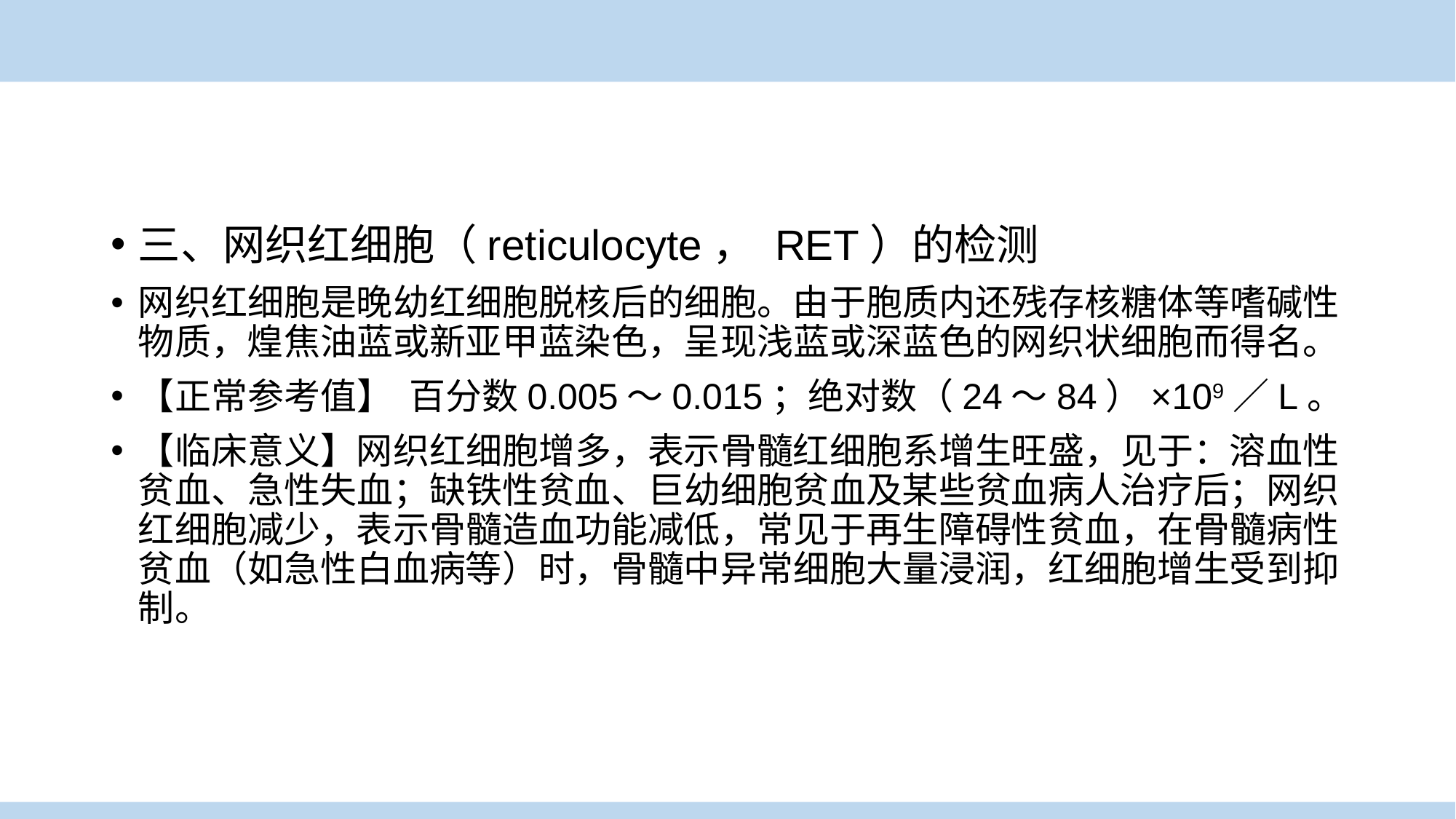

三、网织红细胞（reticulocyte， RET）的检测
网织红细胞是晚幼红细胞脱核后的细胞。由于胞质内还残存核糖体等嗜碱性物质，煌焦油蓝或新亚甲蓝染色，呈现浅蓝或深蓝色的网织状细胞而得名。
【正常参考值】  百分数0.005～0.015；绝对数（24～84）×109／L。
【临床意义】网织红细胞增多，表示骨髓红细胞系增生旺盛，见于：溶血性贫血、急性失血；缺铁性贫血、巨幼细胞贫血及某些贫血病人治疗后；网织红细胞减少，表示骨髓造血功能减低，常见于再生障碍性贫血，在骨髓病性贫血（如急性白血病等）时，骨髓中异常细胞大量浸润，红细胞增生受到抑制。